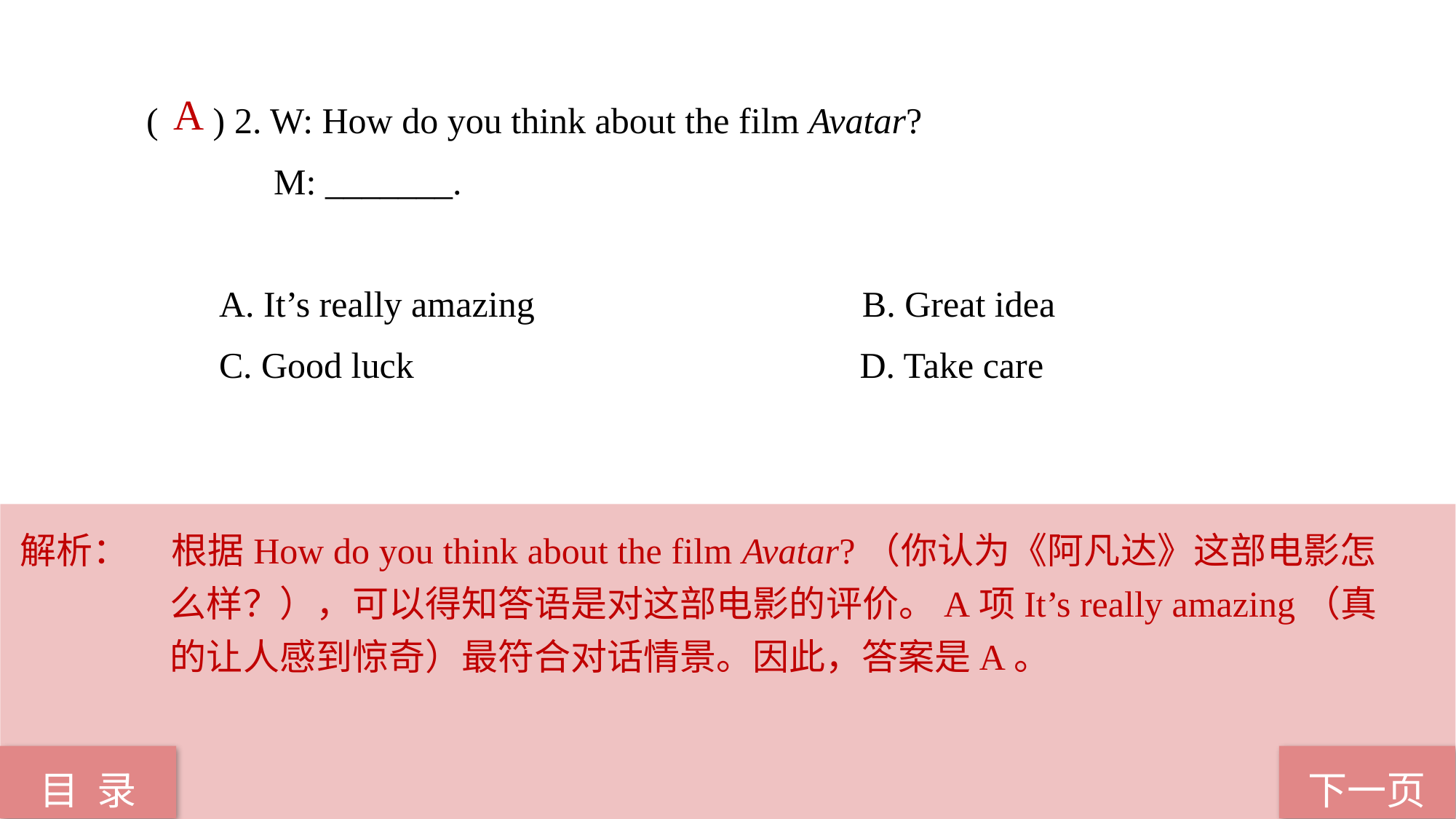

(      ) 2. W: How do you think about the film Avatar?
              M: _______.

        A. It’s really amazing                                    B. Great idea
        C. Good luck                                                 D. Take care
 A
解析：	根据How do you think about the film Avatar?（你认为《阿凡达》这部电影怎么样？），可以得知答语是对这部电影的评价。A项It’s really amazing（真的让人感到惊奇）最符合对话情景。因此，答案是A。